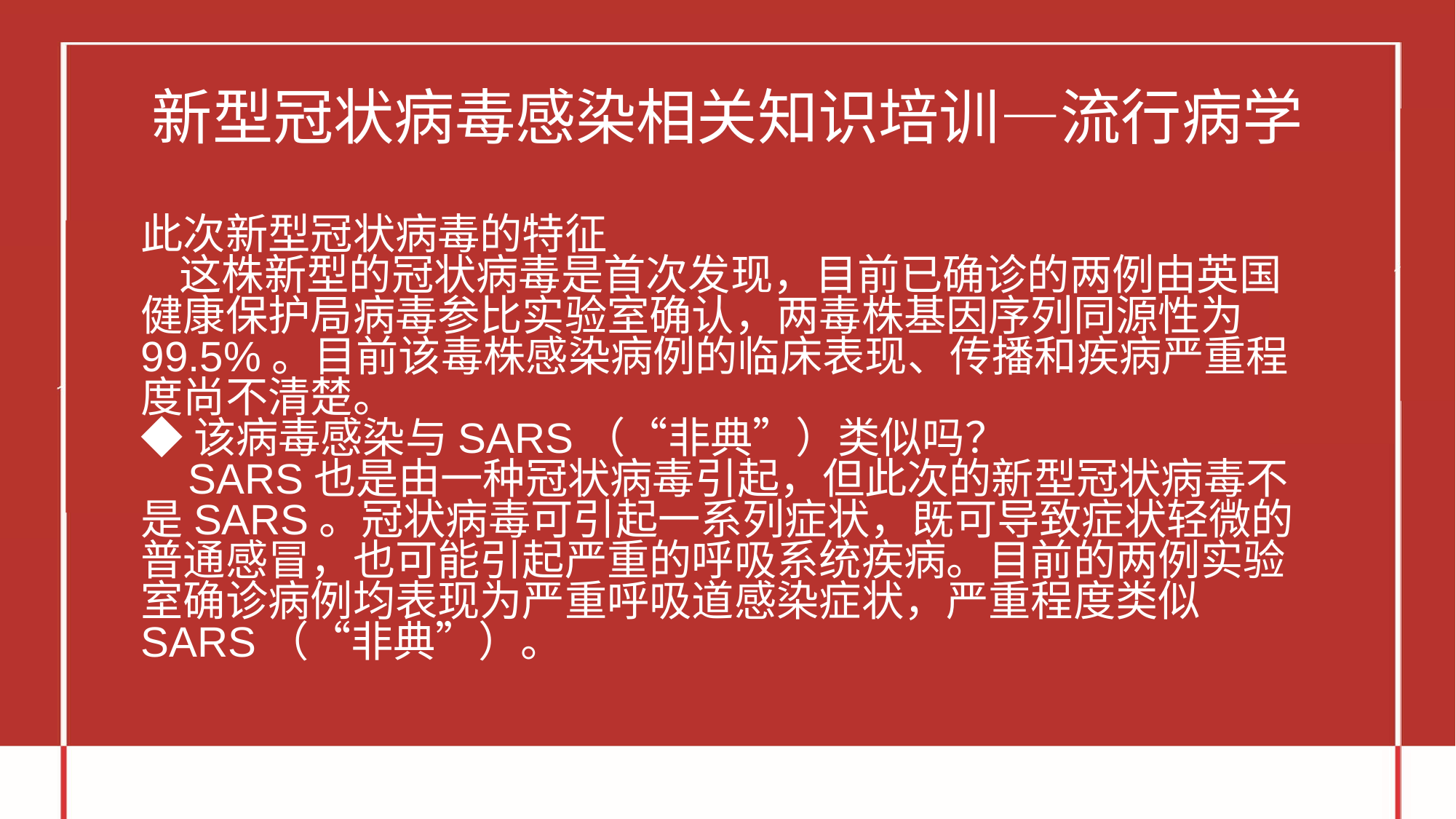

# 新型冠状病毒感染相关知识培训—流行病学
此次新型冠状病毒的特征
   这株新型的冠状病毒是首次发现，目前已确诊的两例由英国健康保护局病毒参比实验室确认，两毒株基因序列同源性为99.5%。目前该毒株感染病例的临床表现、传播和疾病严重程度尚不清楚。
◆该病毒感染与SARS（“非典”）类似吗？
    SARS也是由一种冠状病毒引起，但此次的新型冠状病毒不是SARS。冠状病毒可引起一系列症状，既可导致症状轻微的普通感冒，也可能引起严重的呼吸系统疾病。目前的两例实验室确诊病例均表现为严重呼吸道感染症状，严重程度类似SARS（“非典”）。